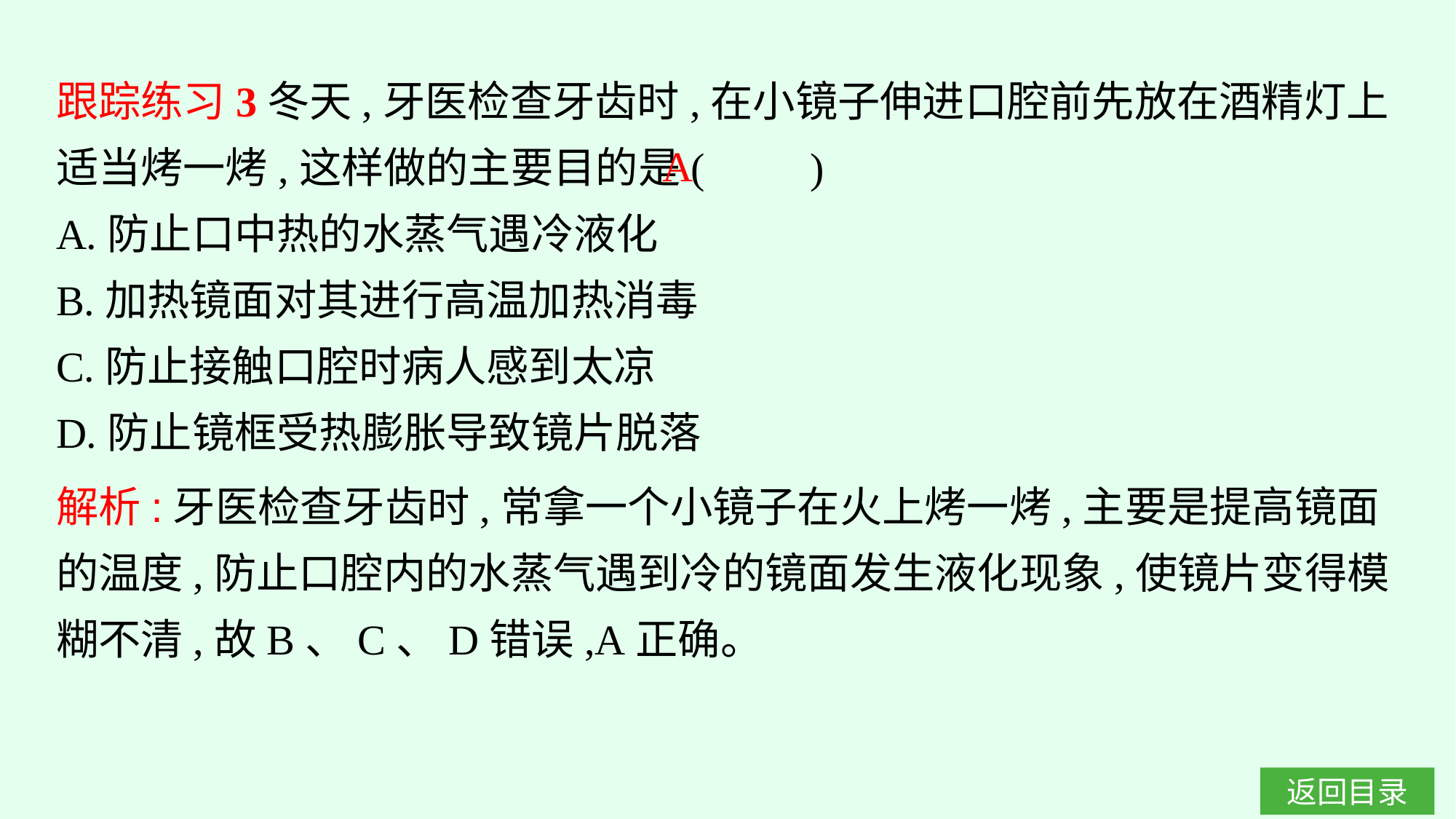

跟踪练习3冬天,牙医检查牙齿时,在小镜子伸进口腔前先放在酒精灯上适当烤一烤,这样做的主要目的是(　　)
A.防止口中热的水蒸气遇冷液化
B.加热镜面对其进行高温加热消毒
C.防止接触口腔时病人感到太凉
D.防止镜框受热膨胀导致镜片脱落
A
解析:牙医检查牙齿时,常拿一个小镜子在火上烤一烤,主要是提高镜面的温度,防止口腔内的水蒸气遇到冷的镜面发生液化现象,使镜片变得模糊不清,故B、C、D错误,A正确。